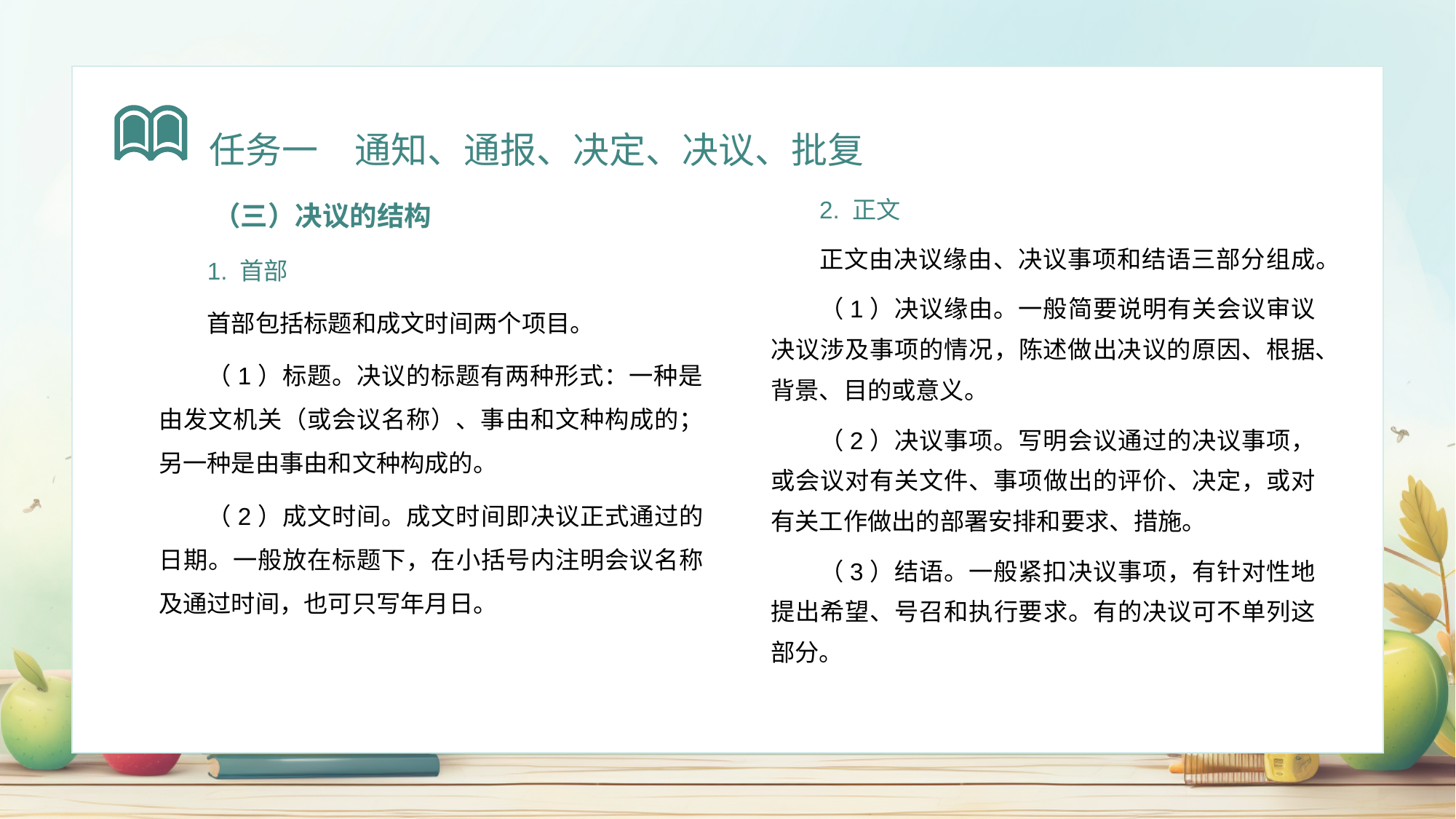

任务一　通知、通报、决定、决议、批复

（三）决议的结构
1. 首部
首部包括标题和成文时间两个项目。
（1）标题。决议的标题有两种形式：一种是由发文机关（或会议名称）、事由和文种构成的；另一种是由事由和文种构成的。
（2）成文时间。成文时间即决议正式通过的日期。一般放在标题下，在小括号内注明会议名称及通过时间，也可只写年月日。
2. 正文
正文由决议缘由、决议事项和结语三部分组成。
（1）决议缘由。一般简要说明有关会议审议决议涉及事项的情况，陈述做出决议的原因、根据、背景、目的或意义。
（2）决议事项。写明会议通过的决议事项，或会议对有关文件、事项做出的评价、决定，或对有关工作做出的部署安排和要求、措施。
（3）结语。一般紧扣决议事项，有针对性地提出希望、号召和执行要求。有的决议可不单列这部分。